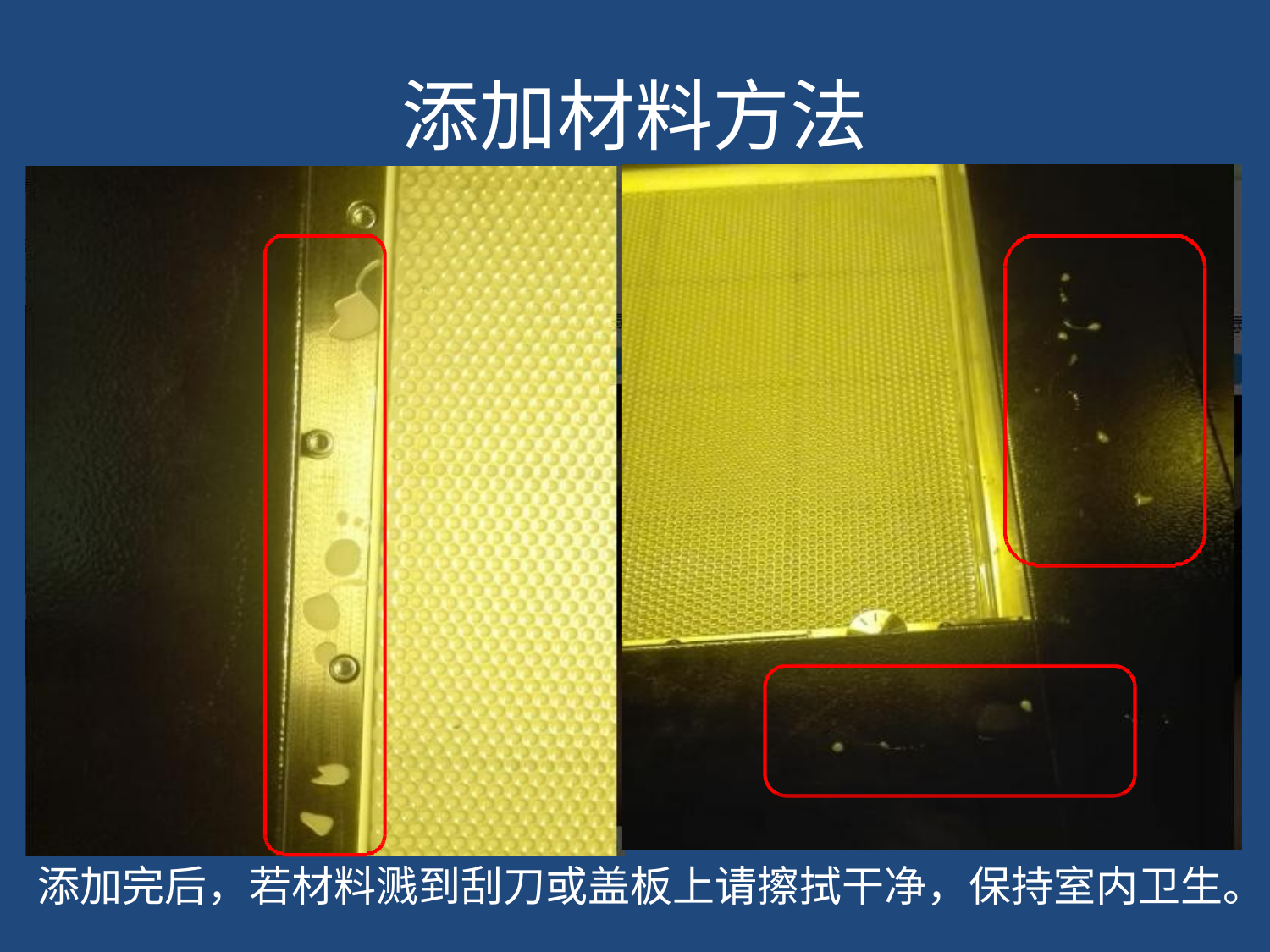

# 添加材料方法

添加完后，若材料溅到刮刀或盖板上请擦拭干净，保持室内卫生。